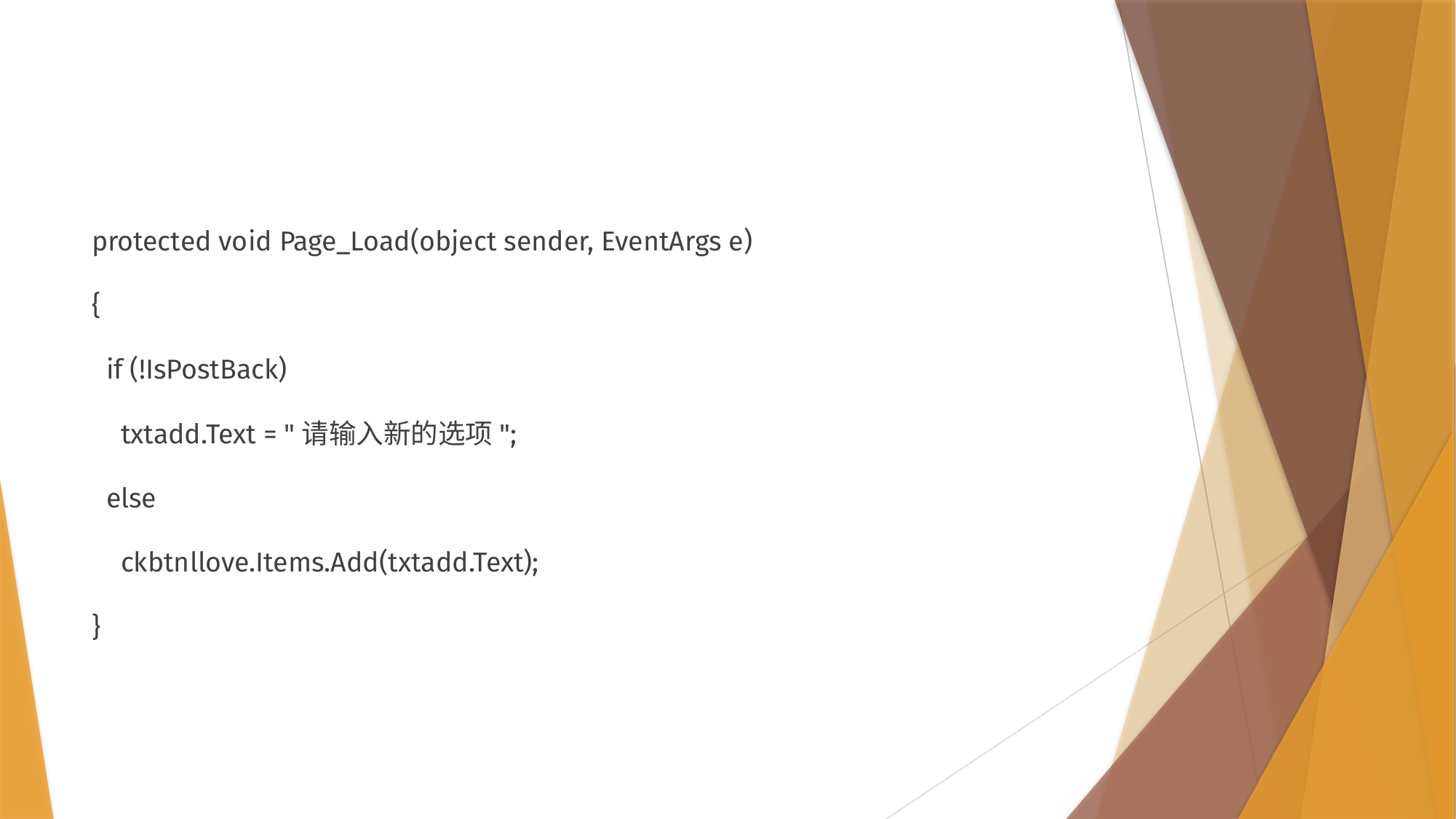

#
protected void Page_Load(object sender, EventArgs e)
{
  if (!IsPostBack)
    txtadd.Text = "请输入新的选项";
  else
    ckbtnllove.Items.Add(txtadd.Text);
}